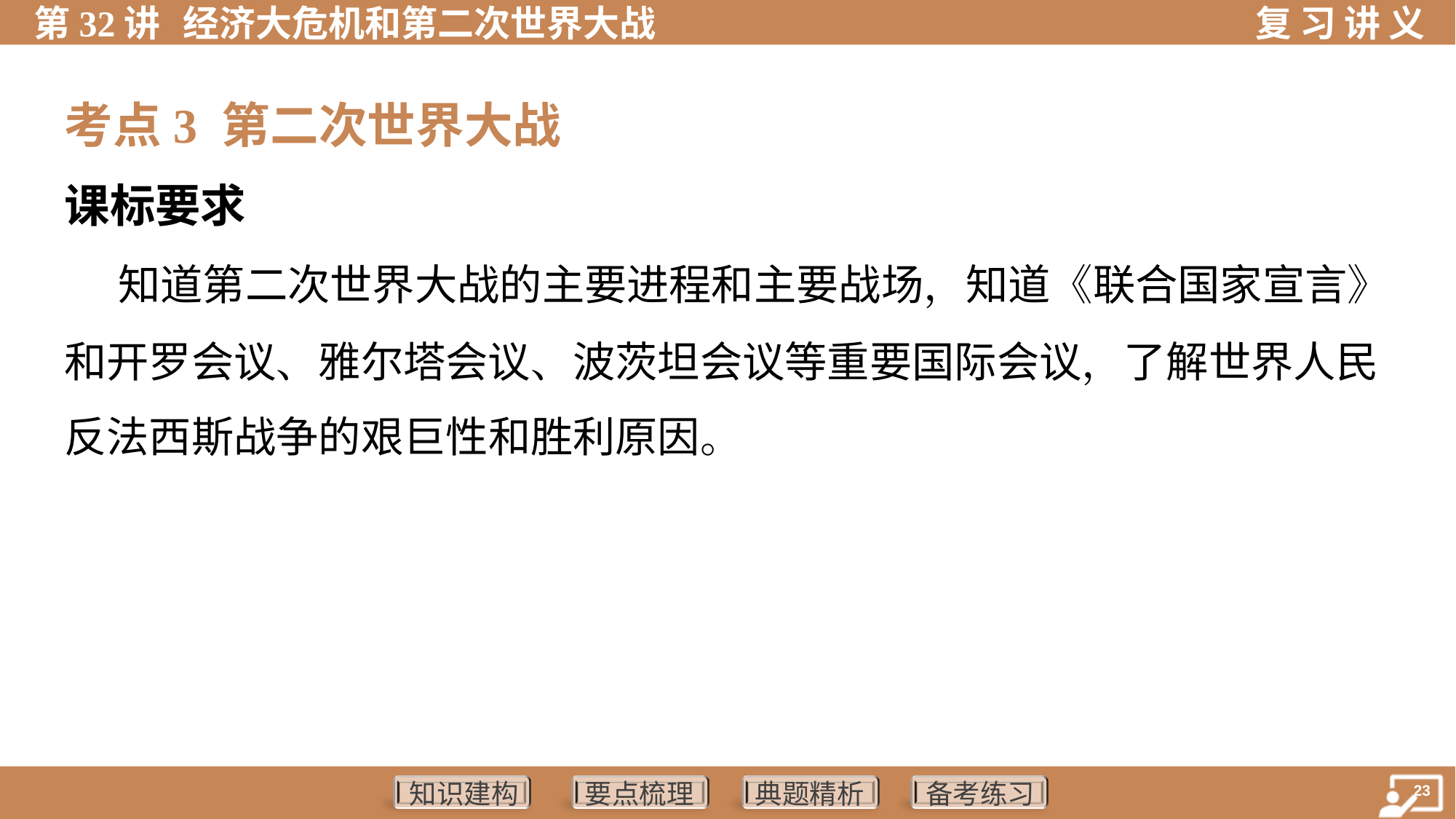

考点3 第二次世界大战
课标要求
    知道第二次世界大战的主要进程和主要战场，知道《联合国家宣言》
和开罗会议、雅尔塔会议、波茨坦会议等重要国际会议，了解世界人民
反法西斯战争的艰巨性和胜利原因。